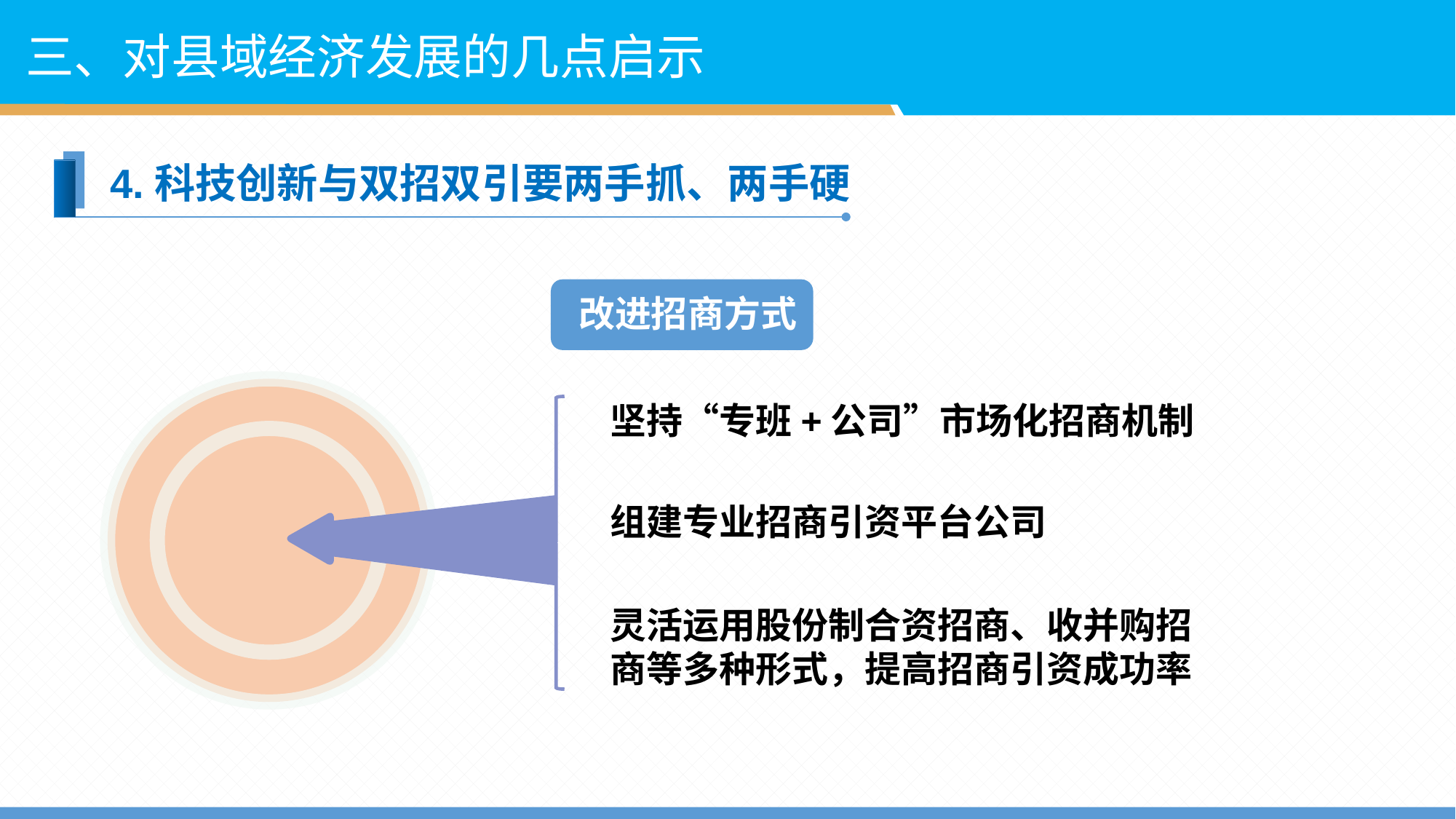

三、对县域经济发展的几点启示

4.科技创新与双招双引要两手抓、两手硬

改进招商方式

坚持“专班+公司”市场化招商机制

组建专业招商引资平台公司

灵活运用股份制合资招商、收并购招商等多种形式，提高招商引资成功率